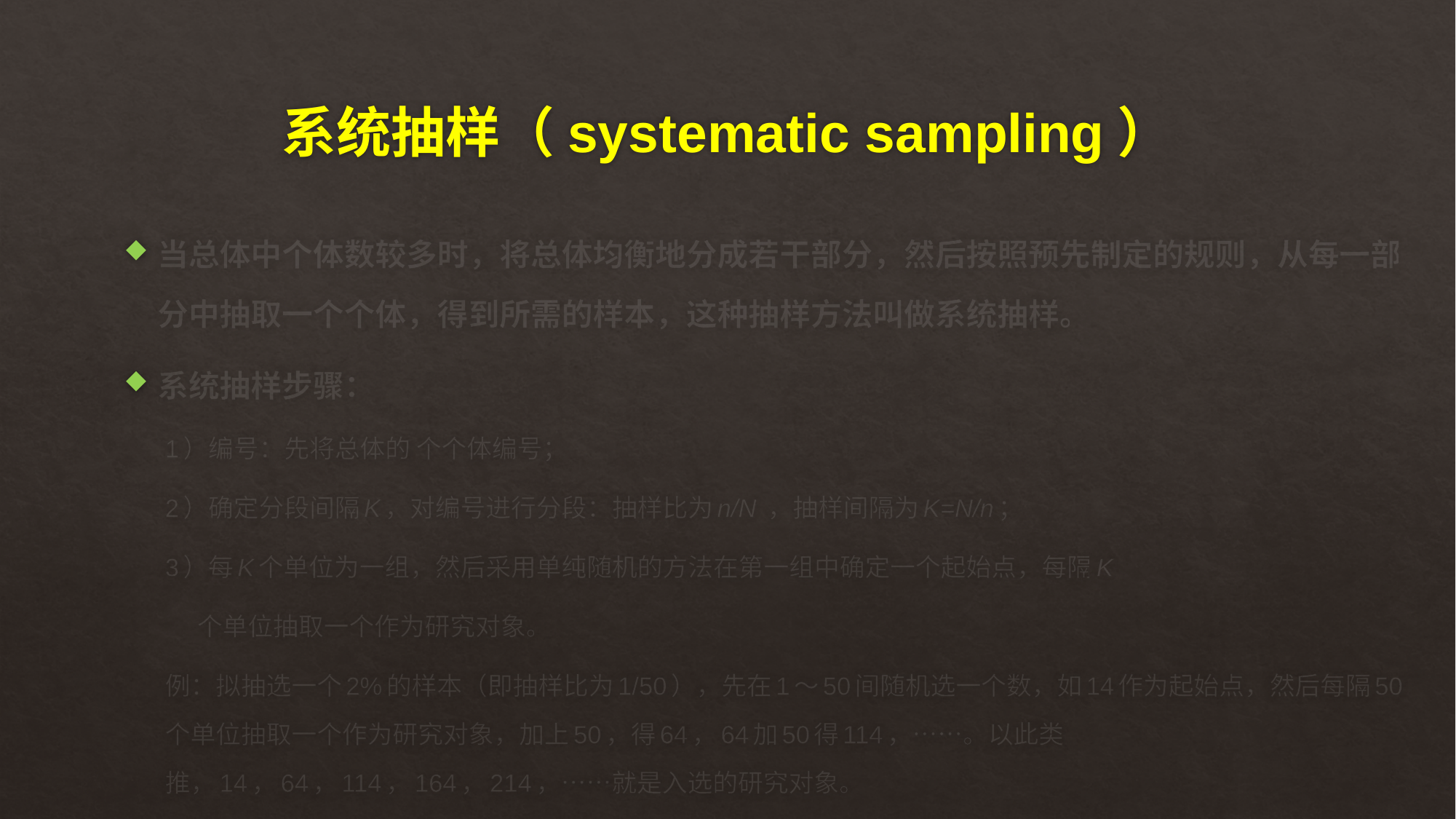

# 系统抽样（systematic sampling）
当总体中个体数较多时，将总体均衡地分成若干部分，然后按照预先制定的规则，从每一部分中抽取一个个体，得到所需的样本，这种抽样方法叫做系统抽样。
系统抽样步骤：
1）编号：先将总体的 个个体编号；
2）确定分段间隔K，对编号进行分段：抽样比为n/N ，抽样间隔为K=N/n；
3）每K个单位为一组，然后采用单纯随机的方法在第一组中确定一个起始点，每隔K
     个单位抽取一个作为研究对象。
例：拟抽选一个2%的样本（即抽样比为1/50），先在1～50间随机选一个数，如14作为起始点，然后每隔50个单位抽取一个作为研究对象，加上50，得64，64加50得114，……。以此类推，14，64，114，164，214，……就是入选的研究对象。